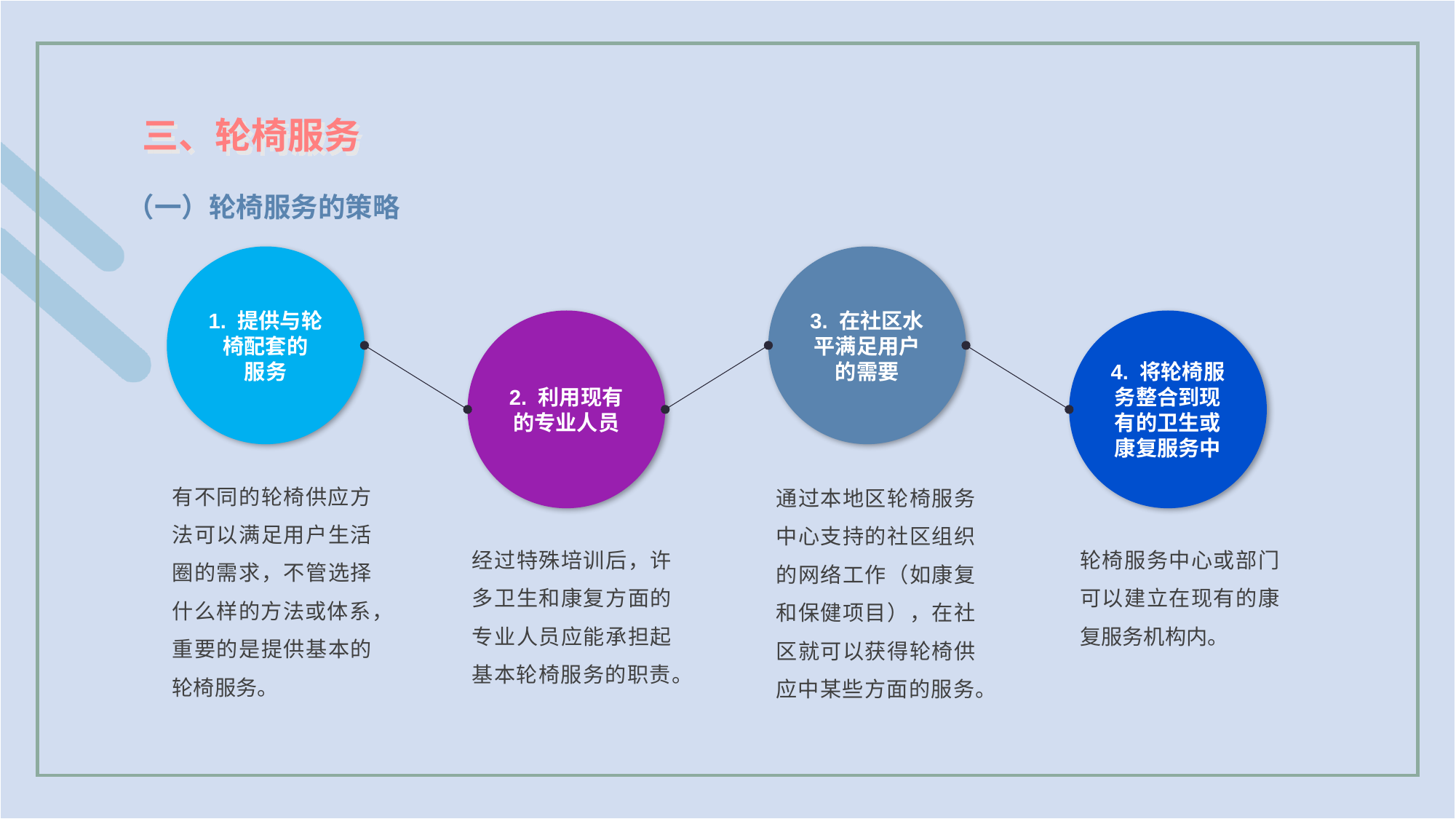

三、轮椅服务
（一）轮椅服务的策略
1. 提供与轮椅配套的
服务
3. 在社区水平满足用户的需要
2. 利用现有的专业人员
4. 将轮椅服务整合到现有的卫生或康复服务中
有不同的轮椅供应方法可以满足用户生活圈的需求，不管选择什么样的方法或体系，重要的是提供基本的轮椅服务。
通过本地区轮椅服务中心支持的社区组织的网络工作（如康复和保健项目），在社区就可以获得轮椅供应中某些方面的服务。
经过特殊培训后，许多卫生和康复方面的专业人员应能承担起基本轮椅服务的职责。
轮椅服务中心或部门可以建立在现有的康复服务机构内。